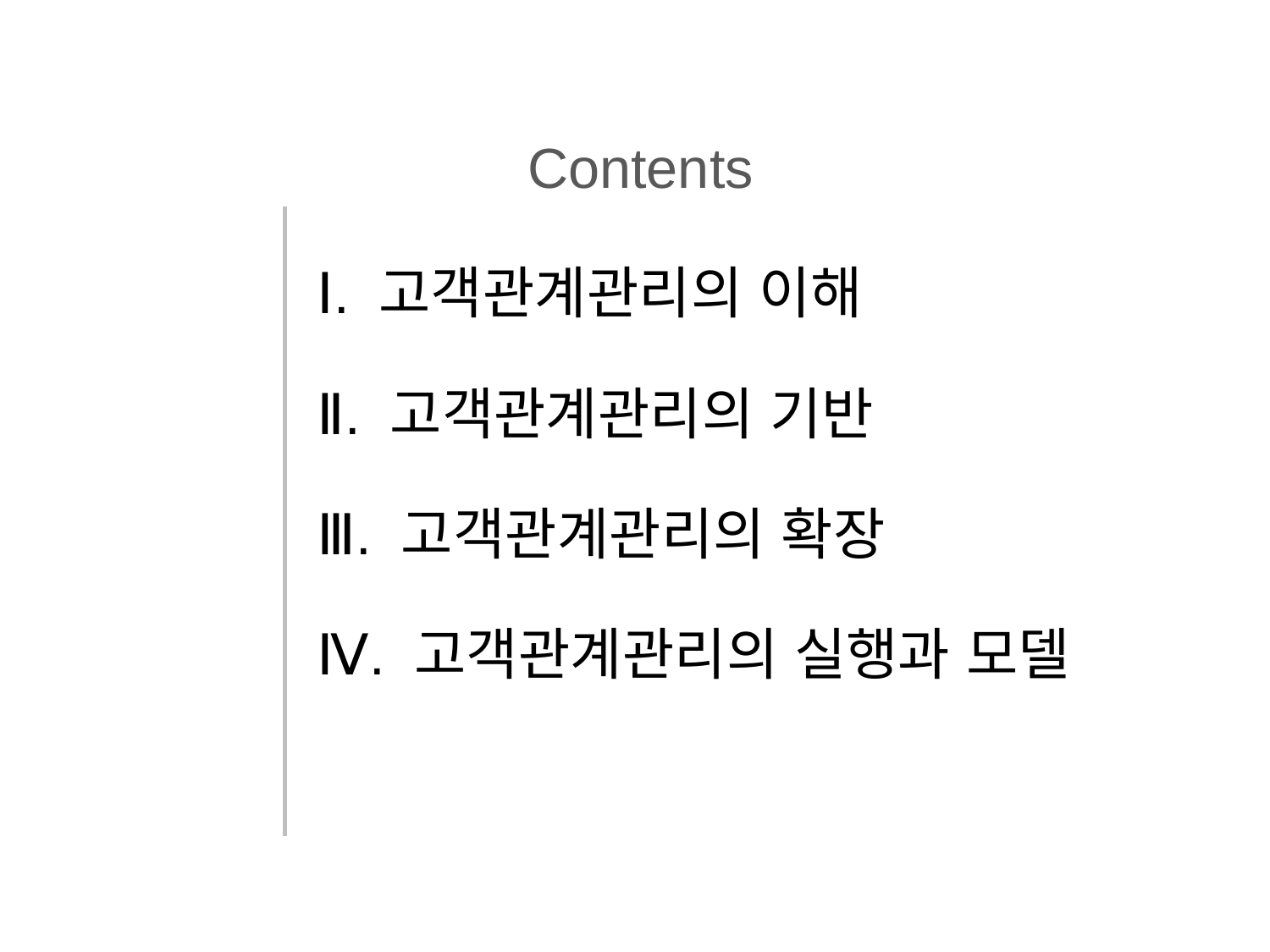

Contents
Ⅰ. 고객관계관리의 이해

Ⅱ. 고객관계관리의 기반

Ⅲ. 고객관계관리의 확장

Ⅳ. 고객관계관리의 실행과 모델